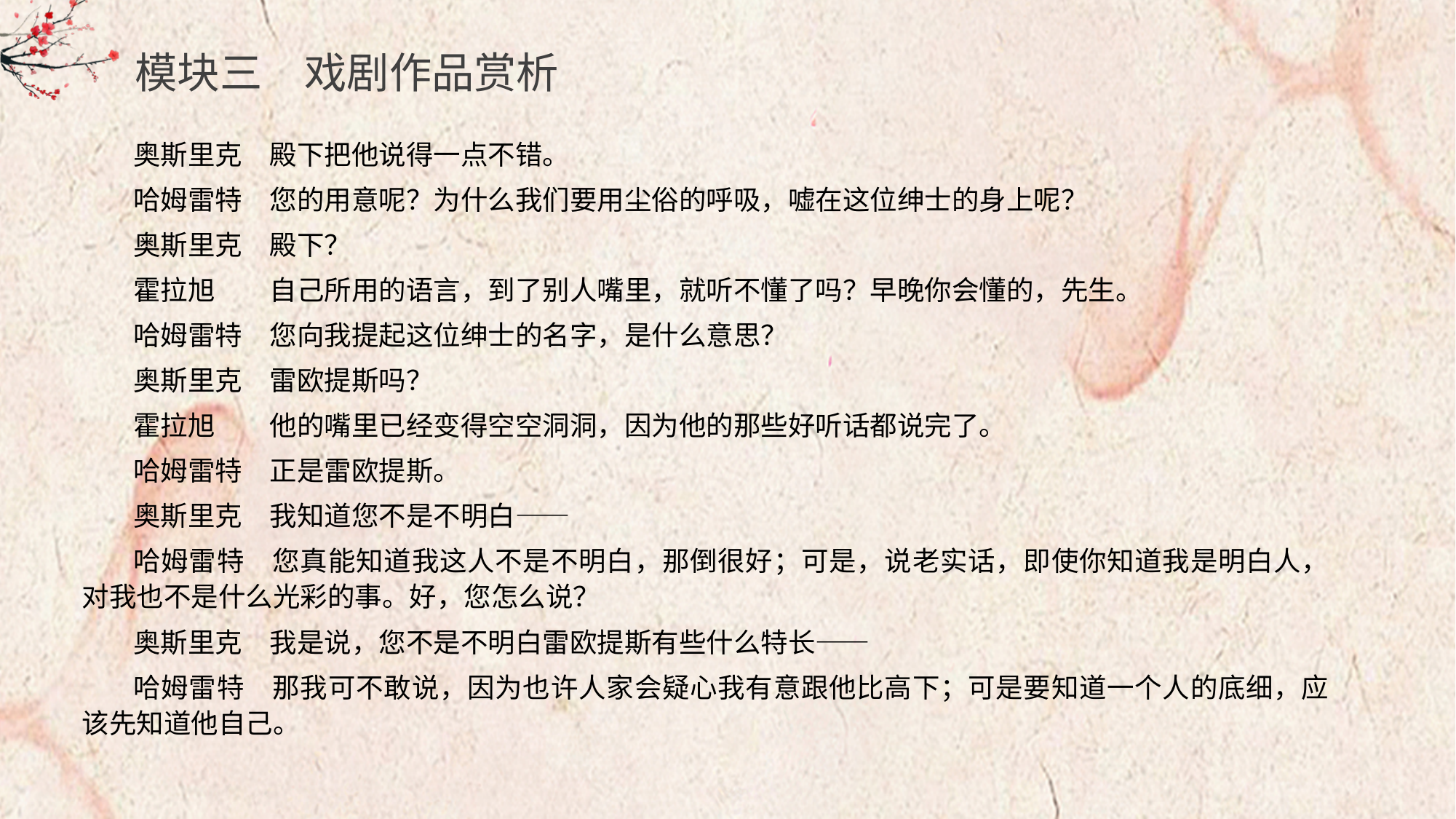

模块三　戏剧作品赏析
奥斯里克　殿下把他说得一点不错。
哈姆雷特　您的用意呢？为什么我们要用尘俗的呼吸，嘘在这位绅士的身上呢？
奥斯里克　殿下？
霍拉旭　　自己所用的语言，到了别人嘴里，就听不懂了吗？早晚你会懂的，先生。
哈姆雷特　您向我提起这位绅士的名字，是什么意思？
奥斯里克　雷欧提斯吗？
霍拉旭　　他的嘴里已经变得空空洞洞，因为他的那些好听话都说完了。
哈姆雷特　正是雷欧提斯。
奥斯里克　我知道您不是不明白——
哈姆雷特　您真能知道我这人不是不明白，那倒很好；可是，说老实话，即使你知道我是明白人，对我也不是什么光彩的事。好，您怎么说？
奥斯里克　我是说，您不是不明白雷欧提斯有些什么特长——
哈姆雷特　那我可不敢说，因为也许人家会疑心我有意跟他比高下；可是要知道一个人的底细，应该先知道他自己。